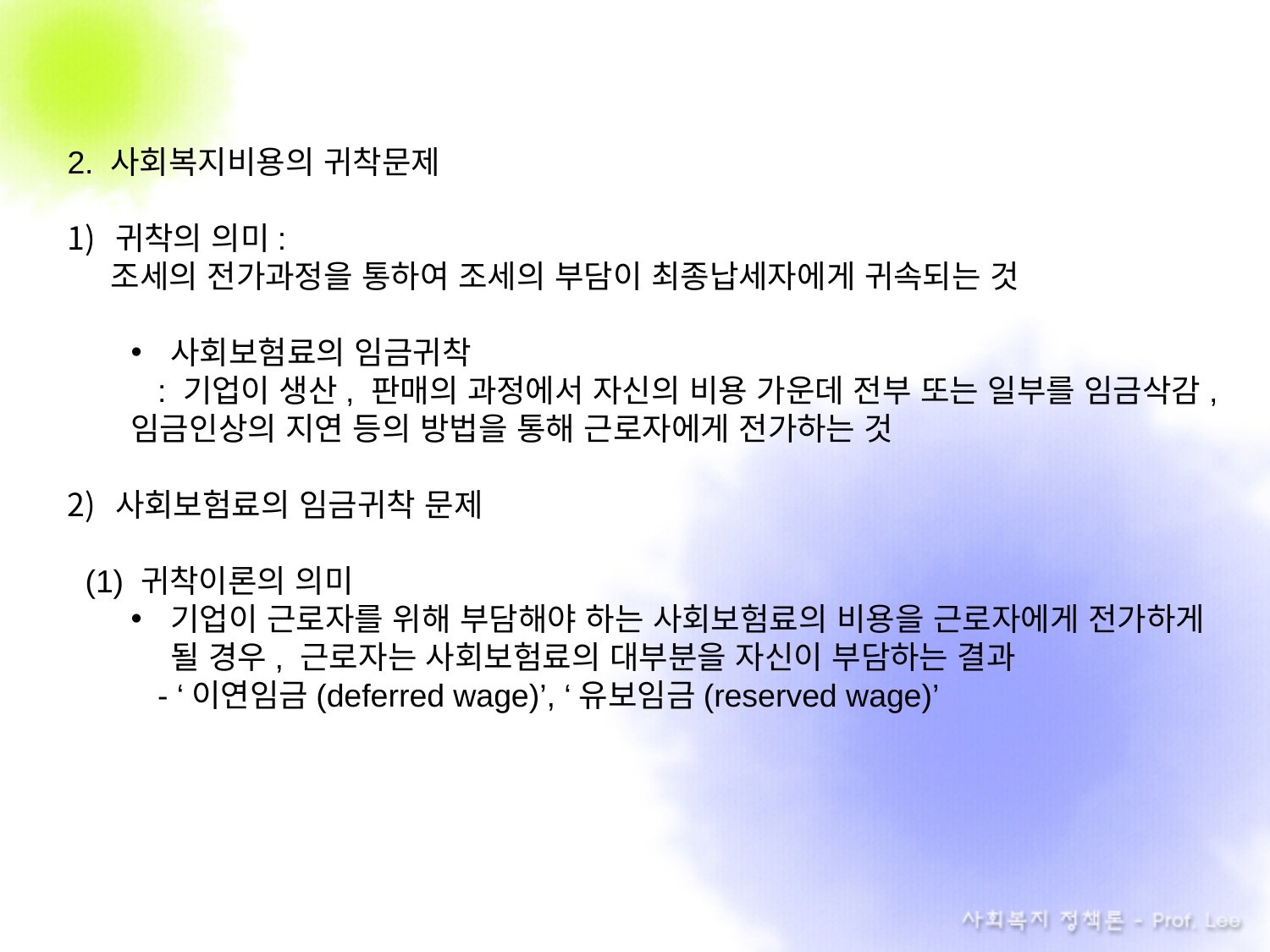

2. 사회복지비용의 귀착문제

귀착의 의미:
    조세의 전가과정을 통하여 조세의 부담이 최종납세자에게 귀속되는 것

사회보험료의 임금귀착
   : 기업이 생산, 판매의 과정에서 자신의 비용 가운데 전부 또는 일부를 임금삭감, 임금인상의 지연 등의 방법을 통해 근로자에게 전가하는 것

사회보험료의 임금귀착 문제

  (1) 귀착이론의 의미
기업이 근로자를 위해 부담해야 하는 사회보험료의 비용을 근로자에게 전가하게 될 경우, 근로자는 사회보험료의 대부분을 자신이 부담하는 결과
   - ‘이연임금(deferred wage)’, ‘유보임금(reserved wage)’